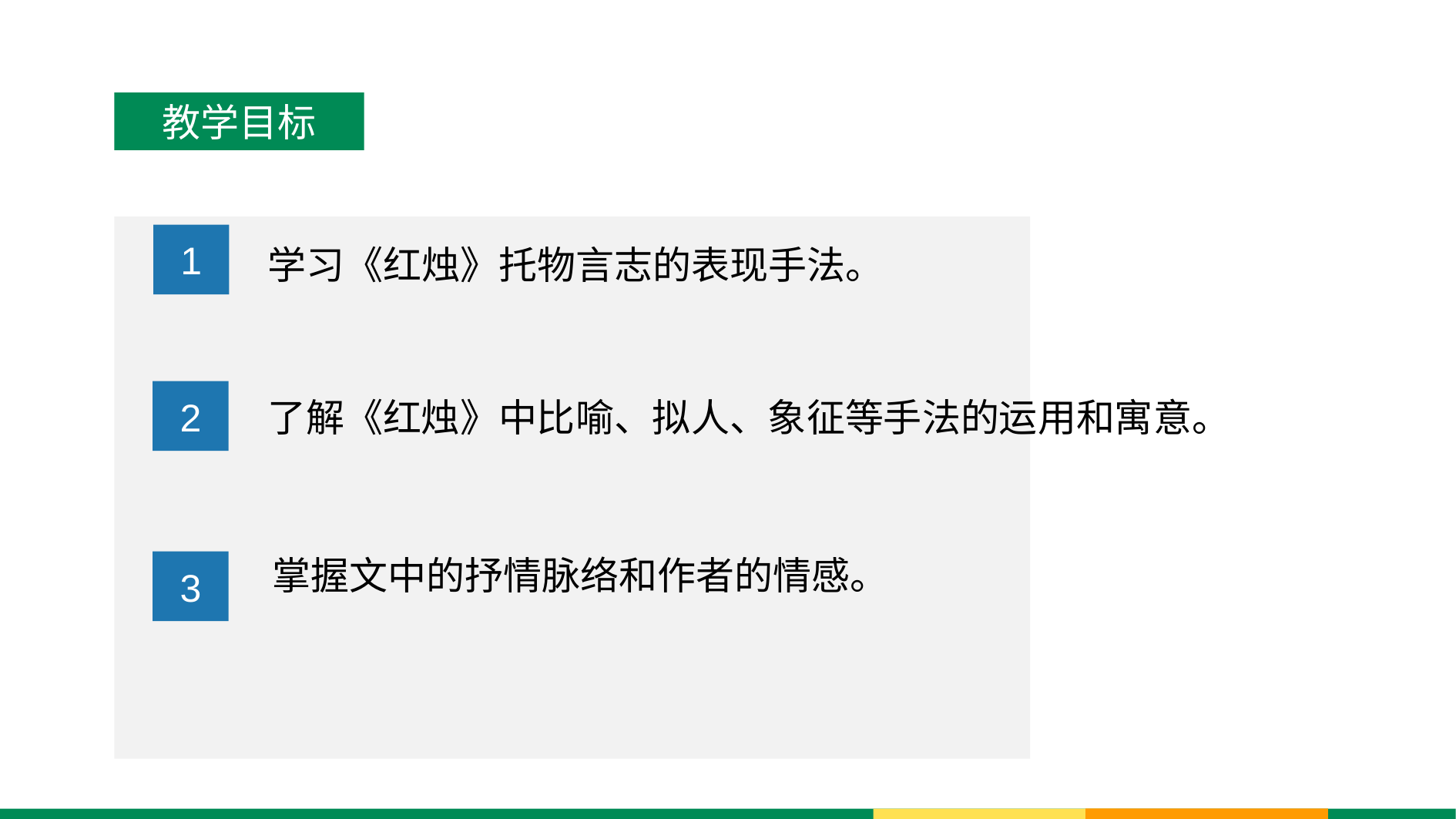

教学目标

1
学习《红烛》托物言志的表现手法。
2
了解《红烛》中比喻、拟人、象征等手法的运用和寓意。

掌握文中的抒情脉络和作者的情感。
3